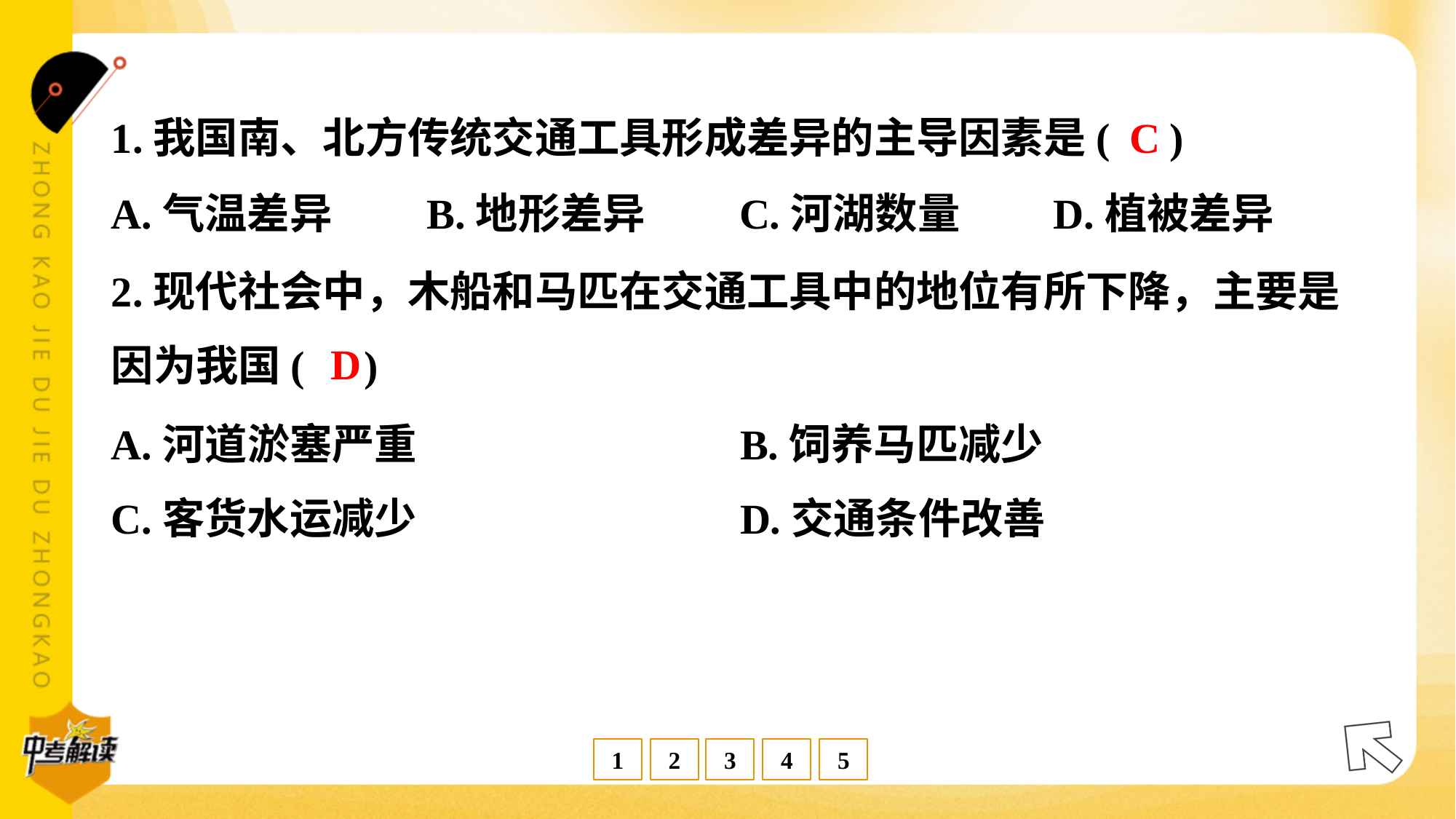

C
1.我国南、北方传统交通工具形成差异的主导因素是(     )
A.气温差异	B.地形差异	C.河湖数量	D.植被差异
2.现代社会中，木船和马匹在交通工具中的地位有所下降，主要是
因为我国(     )
D
A.河道淤塞严重	B.饲养马匹减少
C.客货水运减少	D.交通条件改善